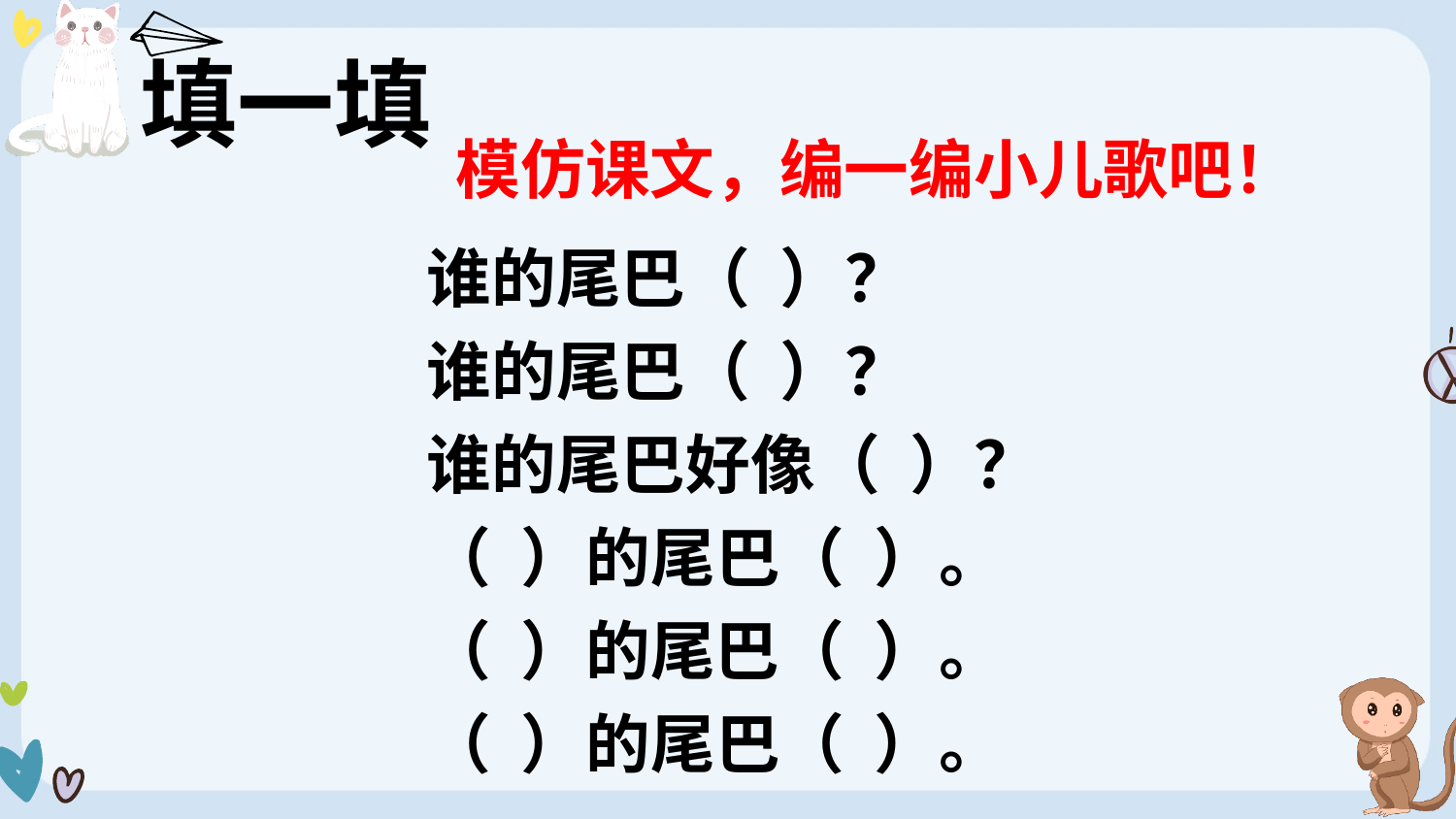

填一填
模仿课文，编一编小儿歌吧！
谁的尾巴（  ）？
谁的尾巴（  ）？
谁的尾巴好像（  ）？
（  ）的尾巴（  ）。
（  ）的尾巴（  ）。
（  ）的尾巴（  ）。